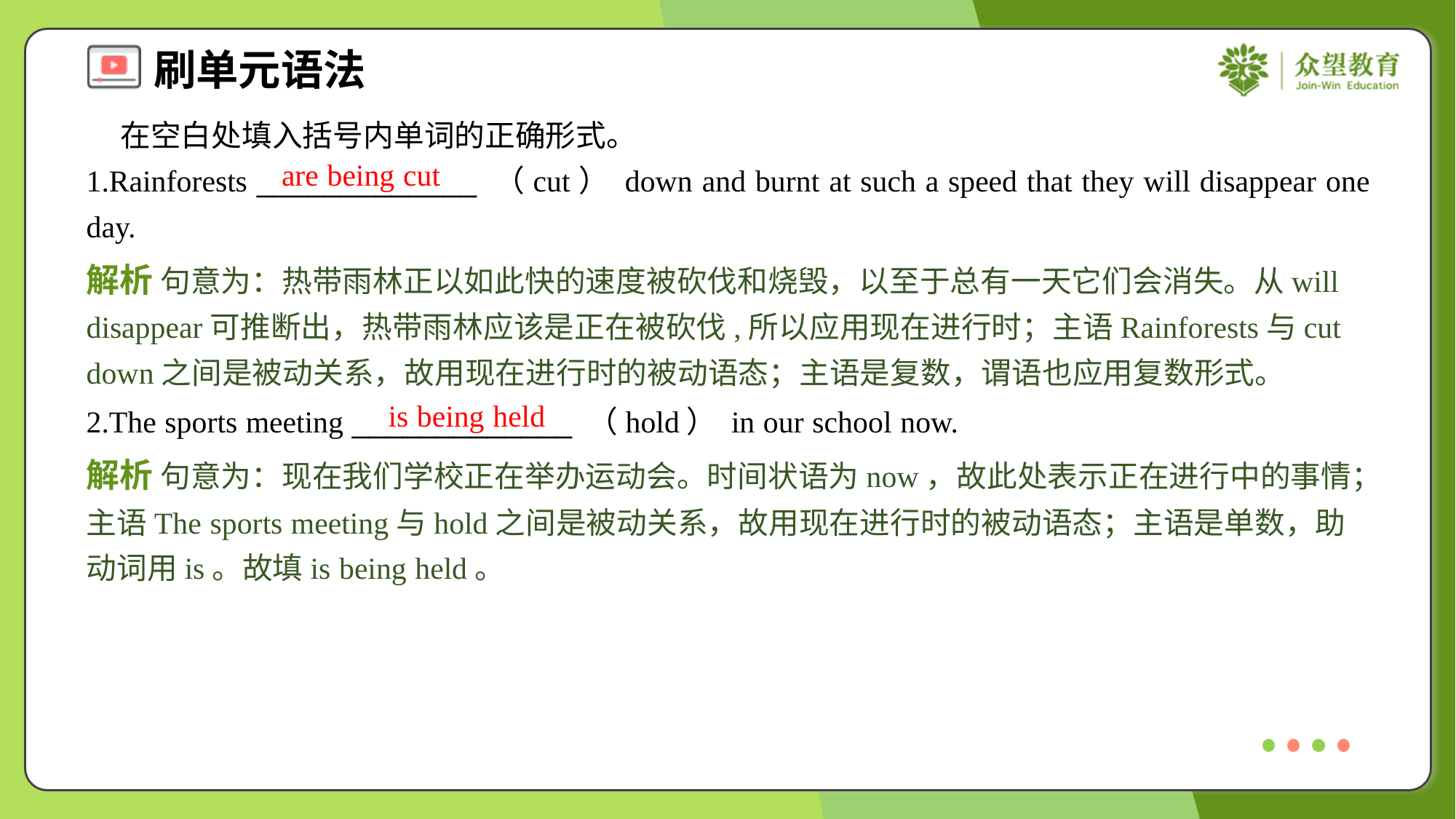

在空白处填入括号内单词的正确形式。
1.Rainforests _____________ （cut） down and burnt at such a speed that they will disappear one day.
are being cut
解析 句意为：热带雨林正以如此快的速度被砍伐和烧毁，以至于总有一天它们会消失。从will disappear可推断出，热带雨林应该是正在被砍伐,所以应用现在进行时；主语Rainforests与cut down之间是被动关系，故用现在进行时的被动语态；主语是复数，谓语也应用复数形式。
is being held
2.The sports meeting _____________ （hold） in our school now.
解析 句意为：现在我们学校正在举办运动会。时间状语为now，故此处表示正在进行中的事情；主语The sports meeting与hold之间是被动关系，故用现在进行时的被动语态；主语是单数，助动词用is。故填is being held。